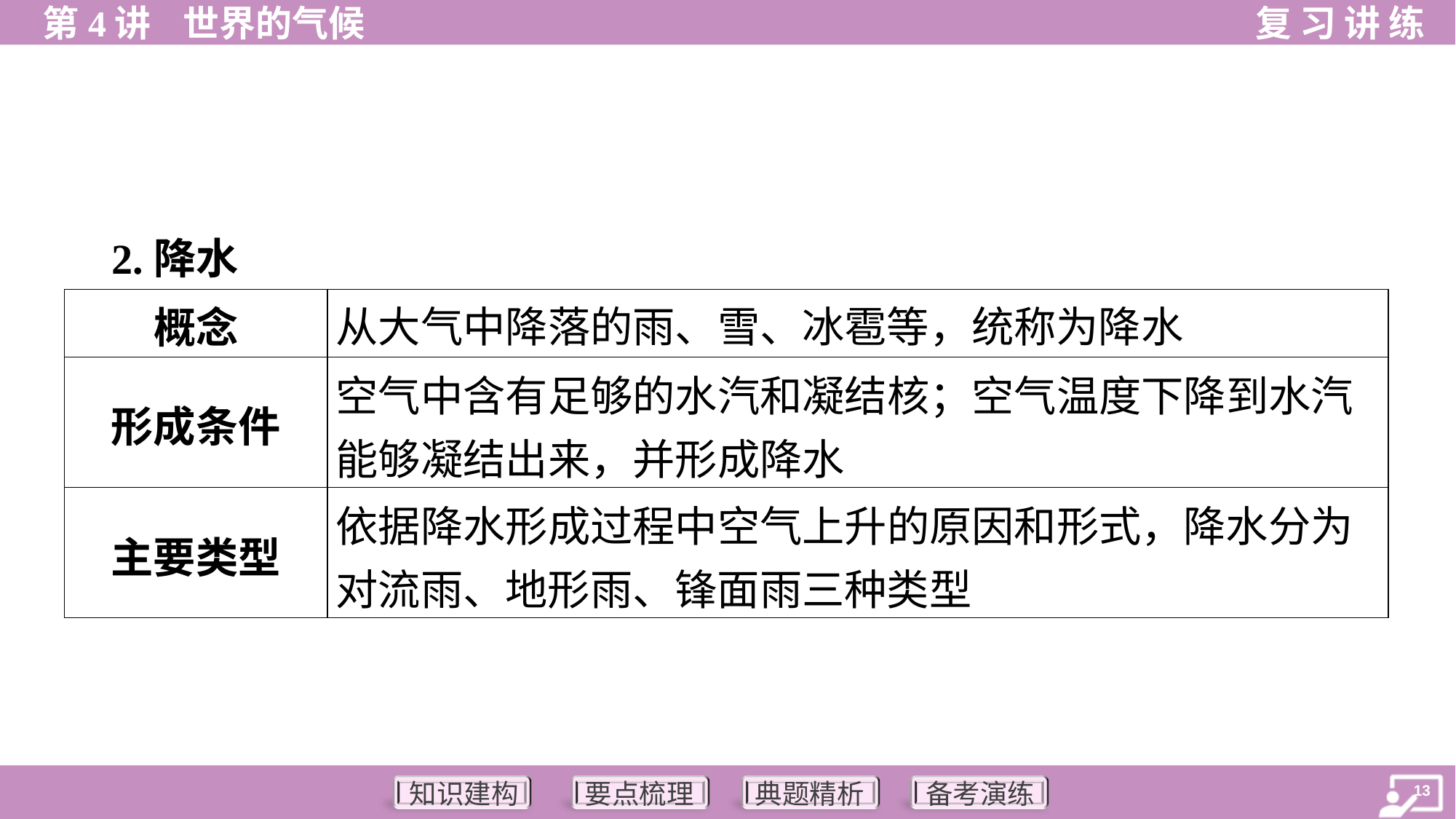

2.降水
| 概念 | 从大气中降落的雨、雪、冰雹等，统称为降水 |
| --- | --- |
| 形成条件 | 空气中含有足够的水汽和凝结核；空气温度下降到水汽 能够凝结出来，并形成降水 |
| 主要类型 | 依据降水形成过程中空气上升的原因和形式，降水分为 对流雨、地形雨、锋面雨三种类型 |